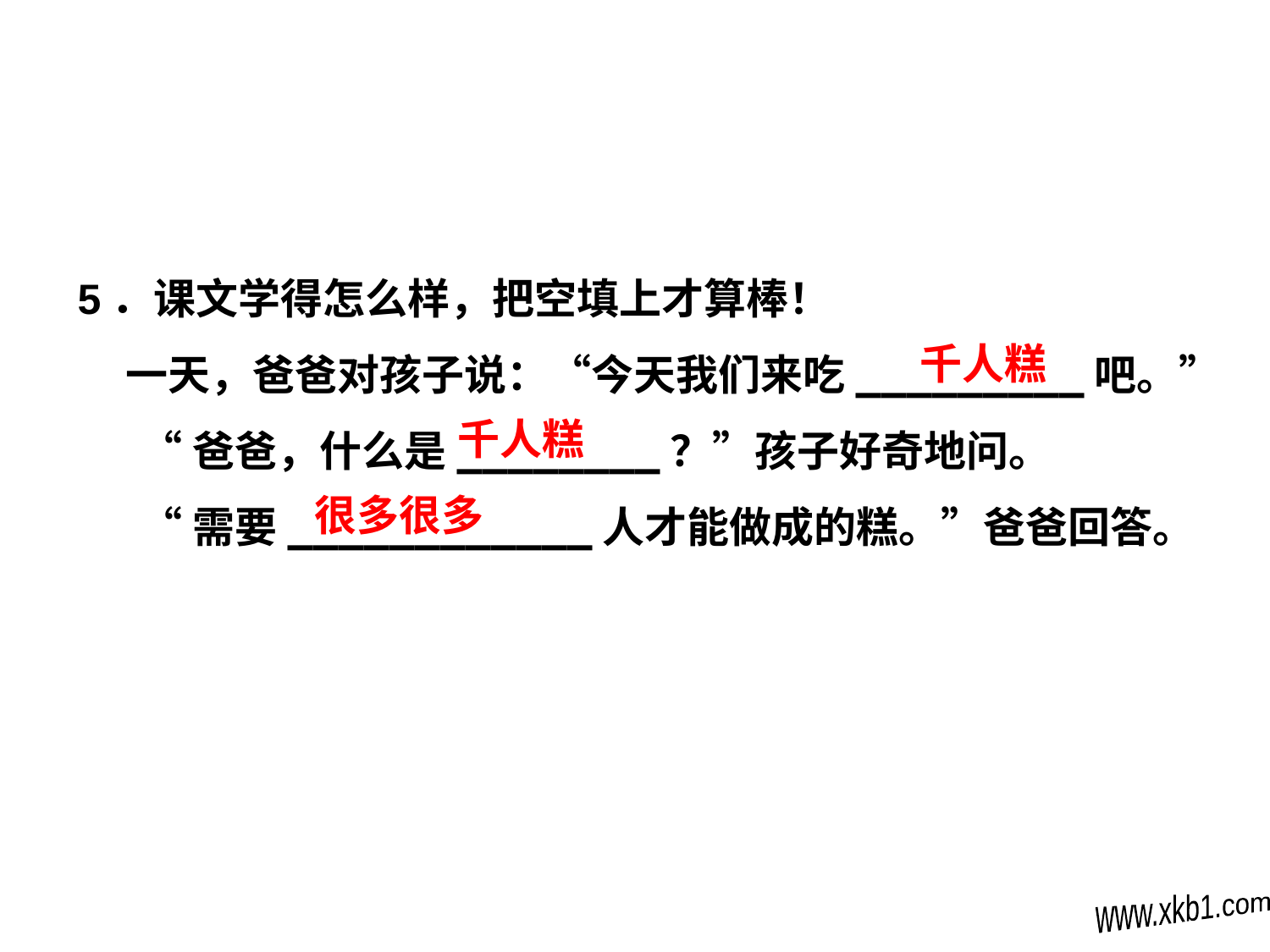

5．课文学得怎么样，把空填上才算棒！
    一天，爸爸对孩子说：“今天我们来吃_________吧。”
“爸爸，什么是________？”孩子好奇地问。
“需要____________人才能做成的糕。”爸爸回答。
千人糕
千人糕
很多很多
www.xkb1.com